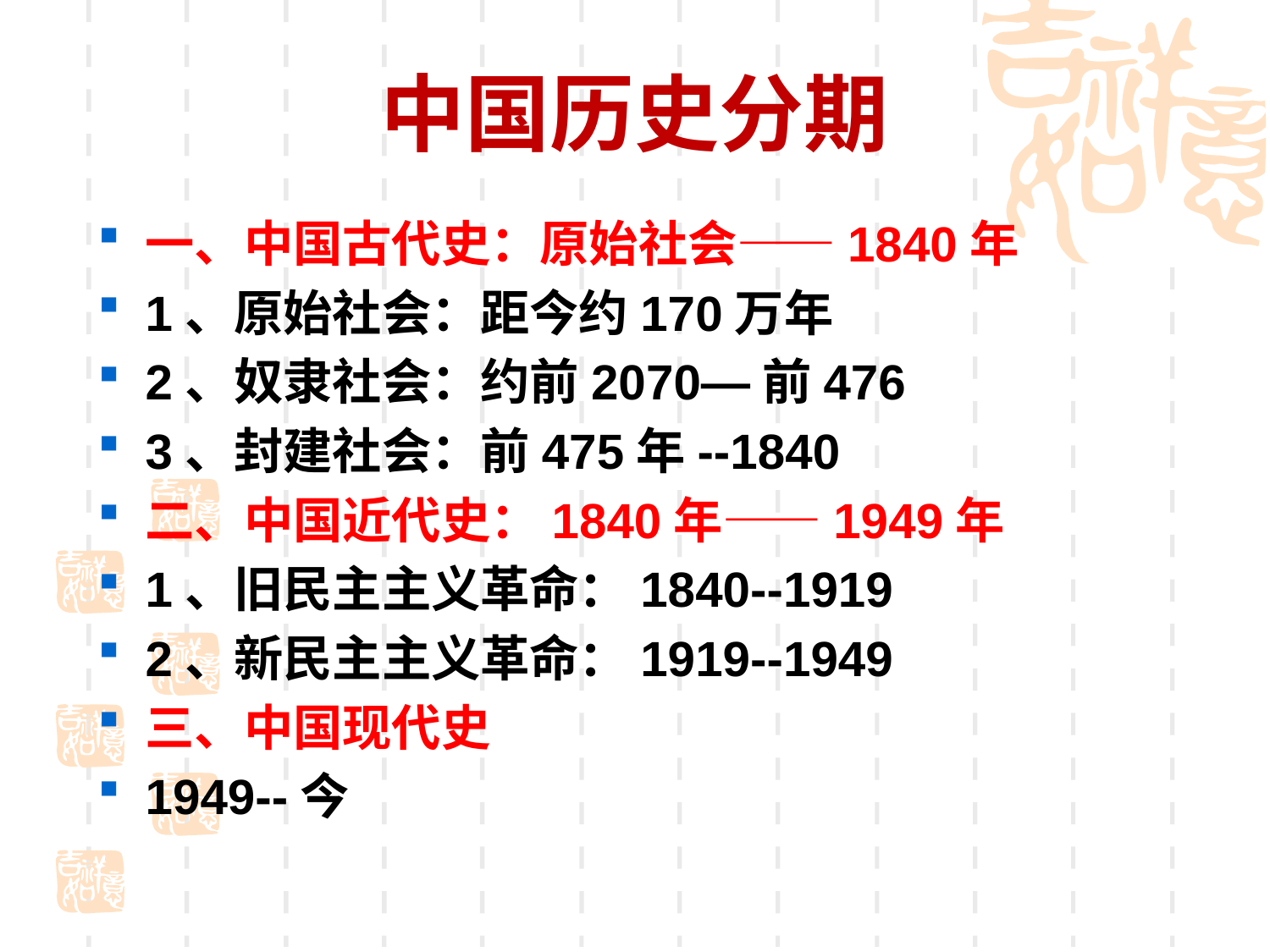

# 中国历史分期
一、中国古代史：原始社会——1840年
1、原始社会：距今约170万年
2、奴隶社会：约前2070—前476
3、封建社会：前475年--1840
二、中国近代史：1840年——1949年
1、旧民主主义革命：1840--1919
2、新民主主义革命：1919--1949
三、中国现代史
1949--今